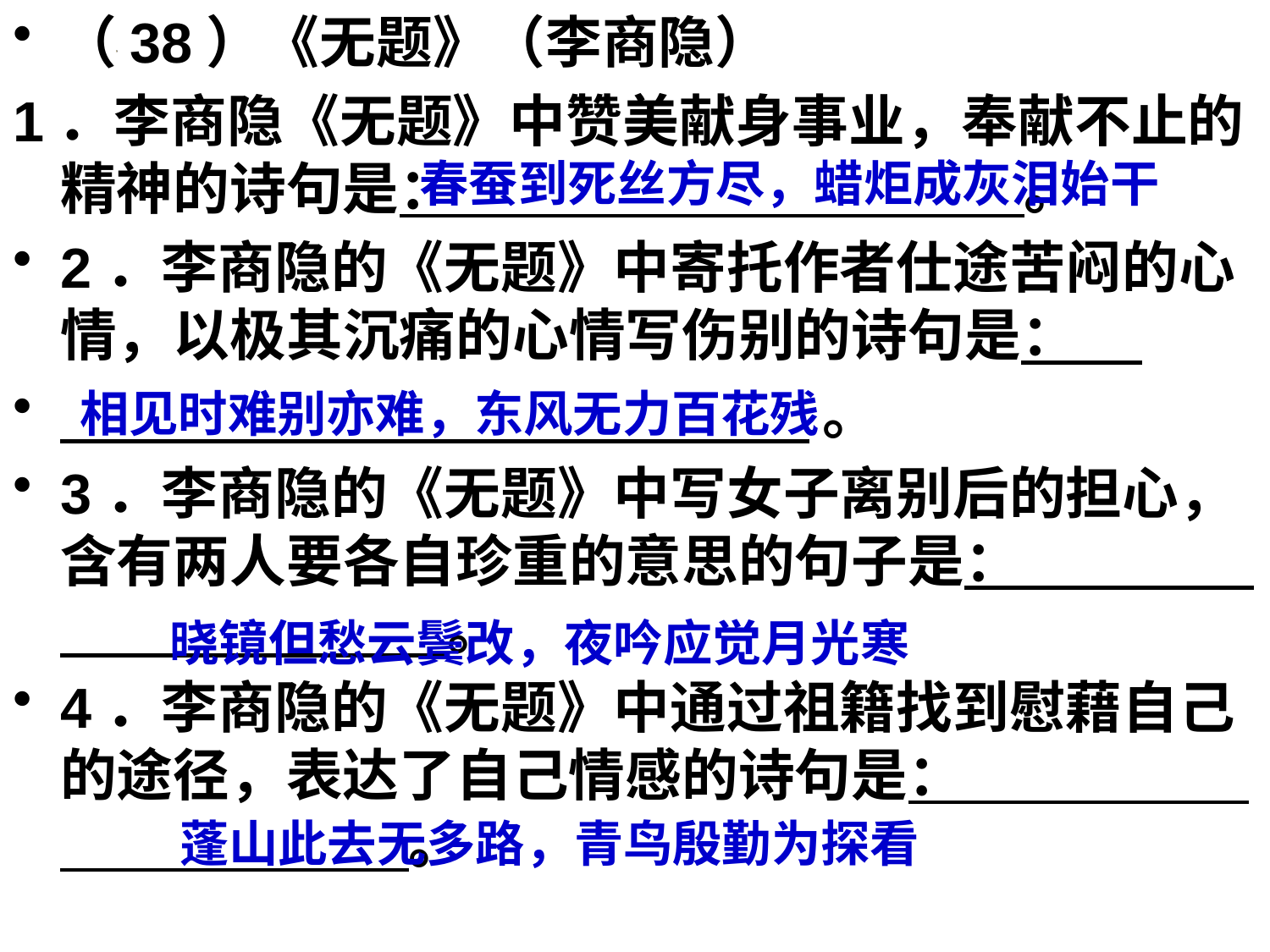

（38）《无题》（李商隐）
1．李商隐《无题》中赞美献身事业，奉献不止的精神的诗句是：                                            。
2．李商隐的《无题》中寄托作者仕途苦闷的心情，以极其沉痛的心情写伤别的诗句是：
                                                          。
3．李商隐的《无题》中写女子离别后的担心，含有两人要各自珍重的意思的句子是：                                                 。
4．李商隐的《无题》中通过祖籍找到慰藉自己的途径，表达了自己情感的诗句是：                                                  。
#
春蚕到死丝方尽，蜡炬成灰泪始干
相见时难别亦难，东风无力百花残
晓镜但愁云鬓改，夜吟应觉月光寒
蓬山此去无多路，青鸟殷勤为探看